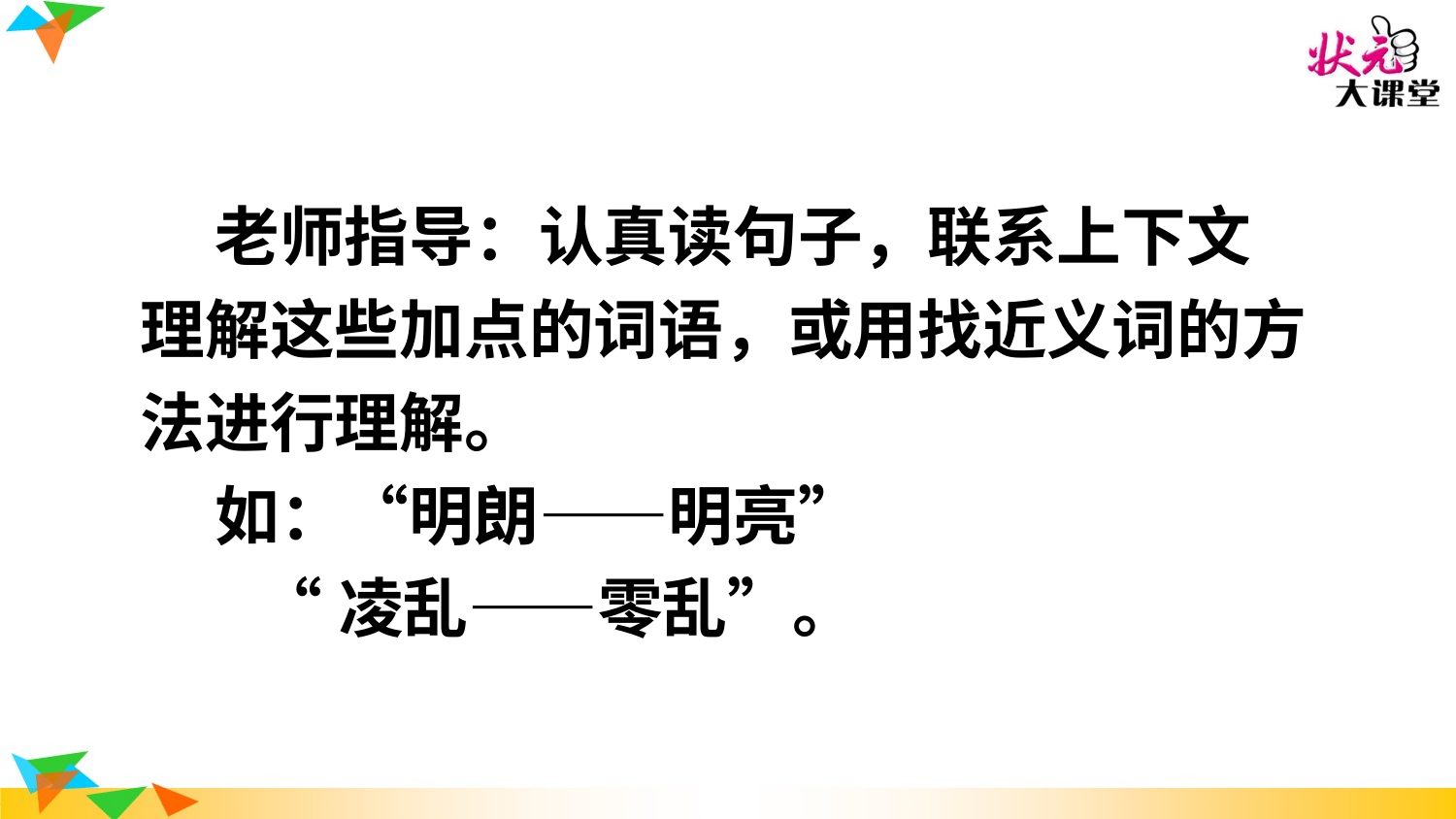

老师指导：认真读句子，联系上下文理解这些加点的词语，或用找近义词的方法进行理解。
    如：“明朗——明亮”
        “凌乱——零乱”。